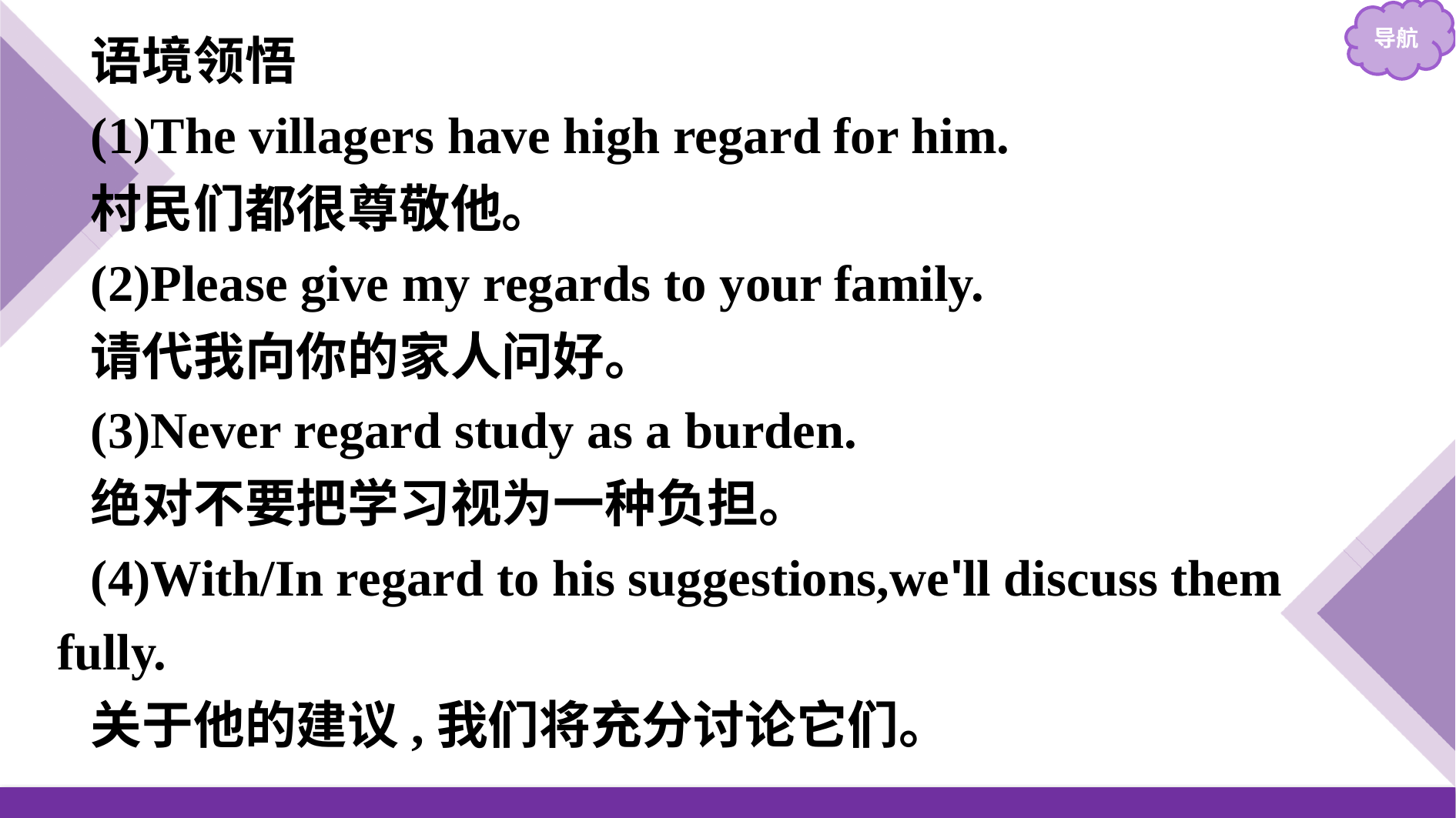

语境领悟
(1)The villagers have high regard for him.
村民们都很尊敬他。
(2)Please give my regards to your family.
请代我向你的家人问好。
(3)Never regard study as a burden.
绝对不要把学习视为一种负担。
(4)With/In regard to his suggestions,we'll discuss them fully.
关于他的建议,我们将充分讨论它们。